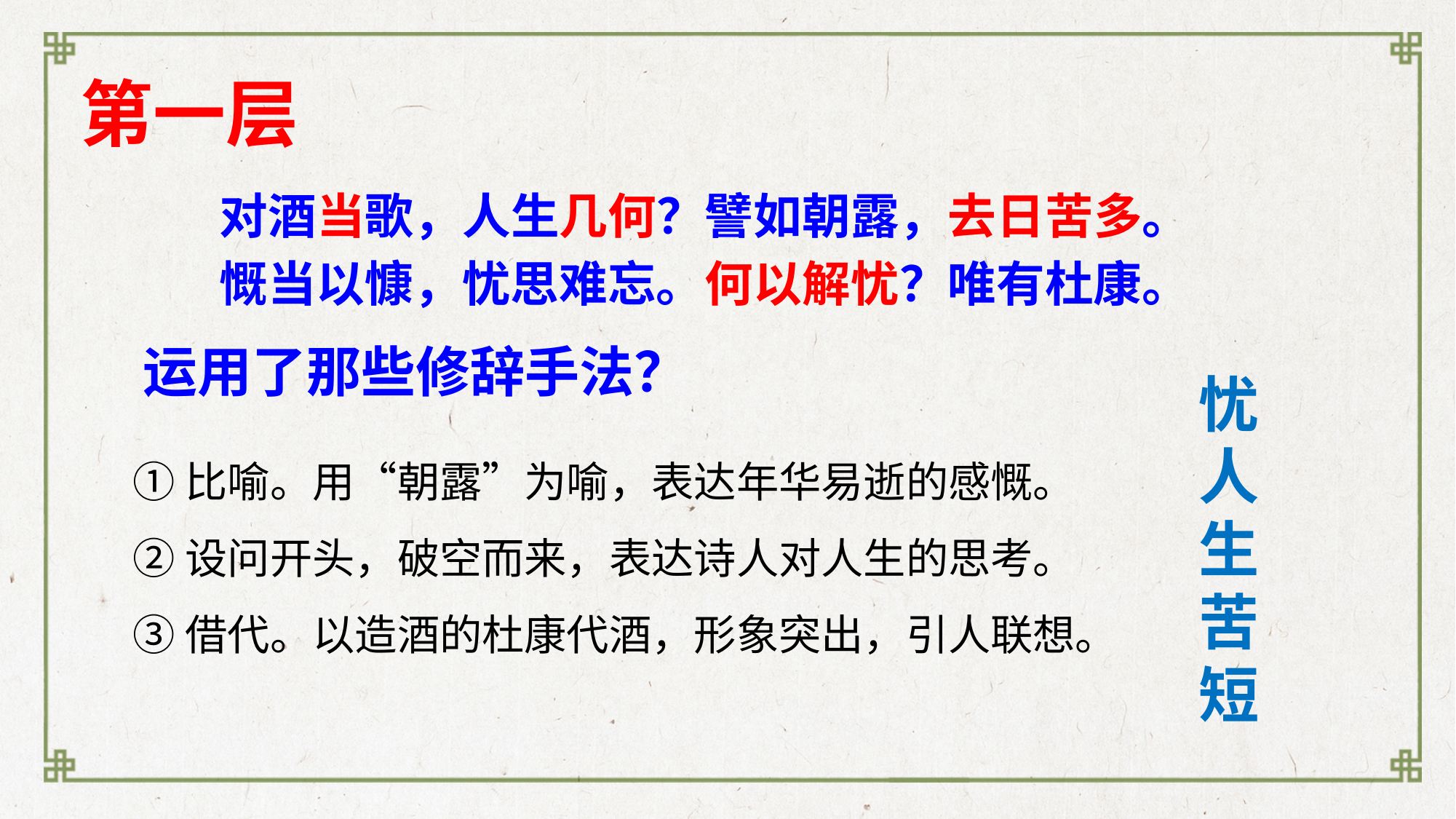

# 第一层
   对酒当歌，人生几何？譬如朝露，去日苦多。
   慨当以慷，忧思难忘。何以解忧？唯有杜康。
运用了那些修辞手法？
忧人生苦短
①比喻。用“朝露”为喻，表达年华易逝的感慨。
②设问开头，破空而来，表达诗人对人生的思考。
③借代。以造酒的杜康代酒，形象突出，引人联想。